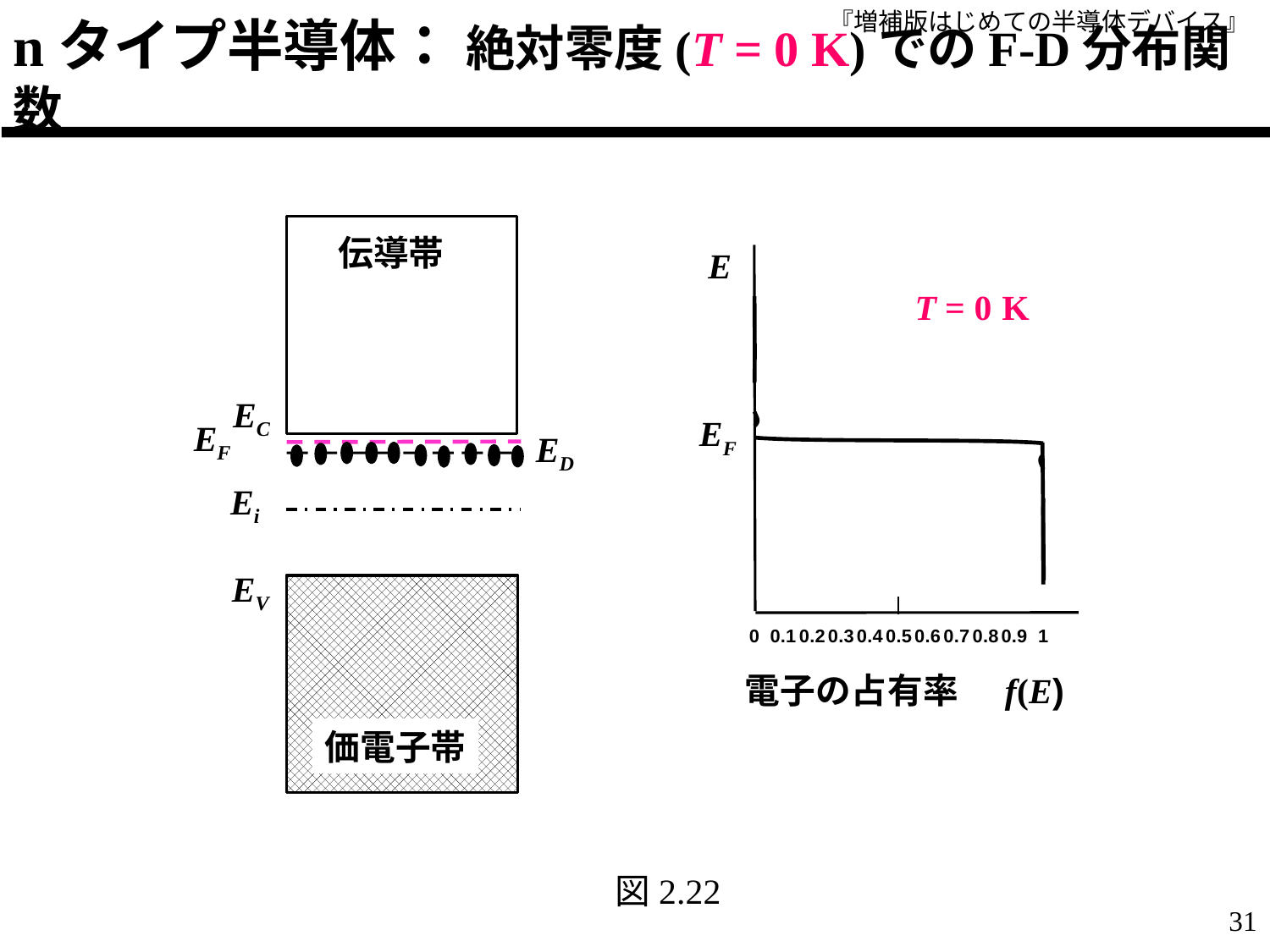

nタイプ半導体： 絶対零度(T = 0 K)でのF-D分布関数

伝導帯

### Chart

| Category | 0 |
|---|---|
EC
EF
ED

Ei

EV

価電子帯
図2.22
31